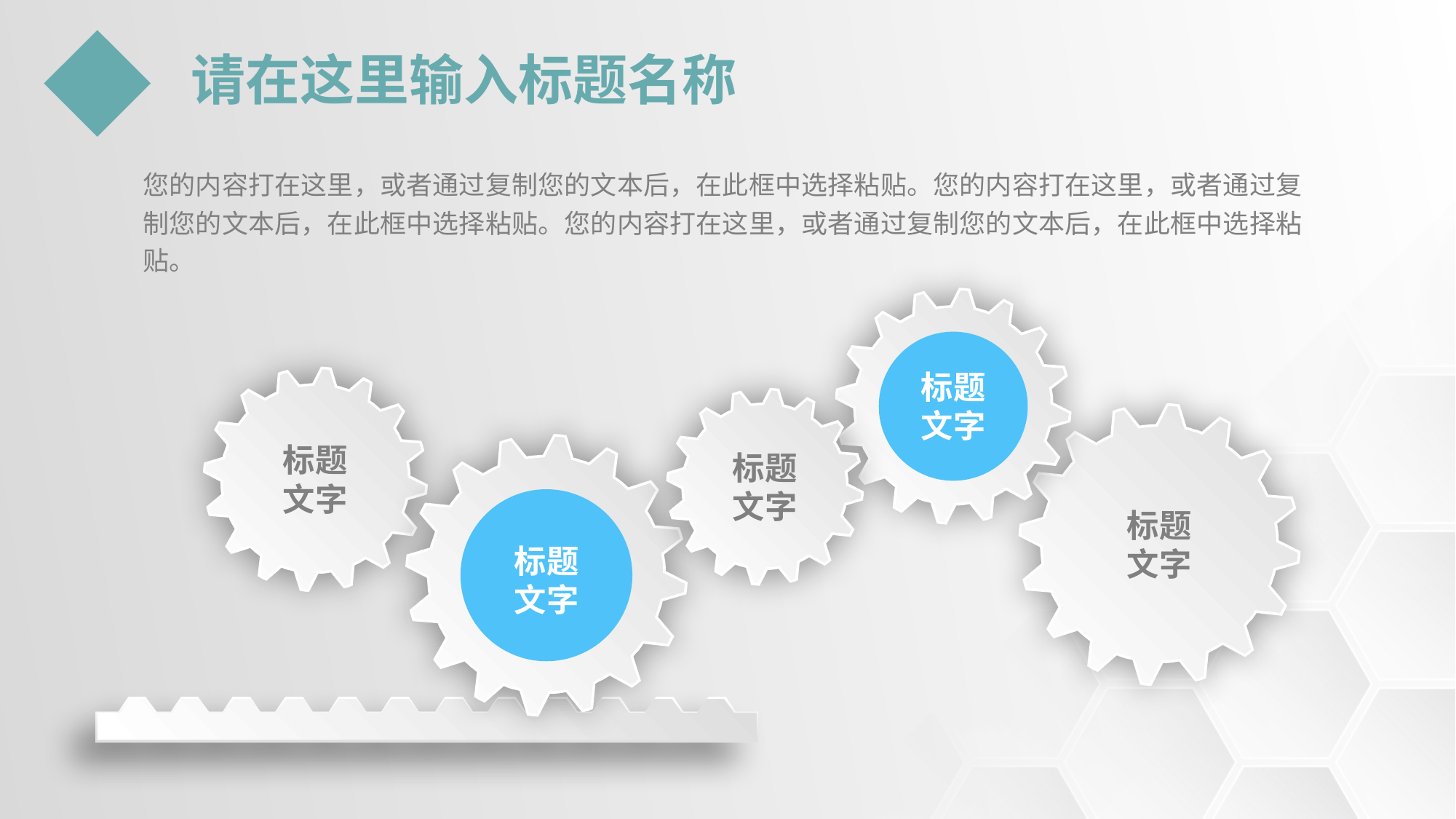

请在这里输入标题名称

您的内容打在这里，或者通过复制您的文本后，在此框中选择粘贴。您的内容打在这里，或者通过复制您的文本后，在此框中选择粘贴。您的内容打在这里，或者通过复制您的文本后，在此框中选择粘贴。

标题
文字

标题
文字

标题
文字
标题
文字
标题
文字